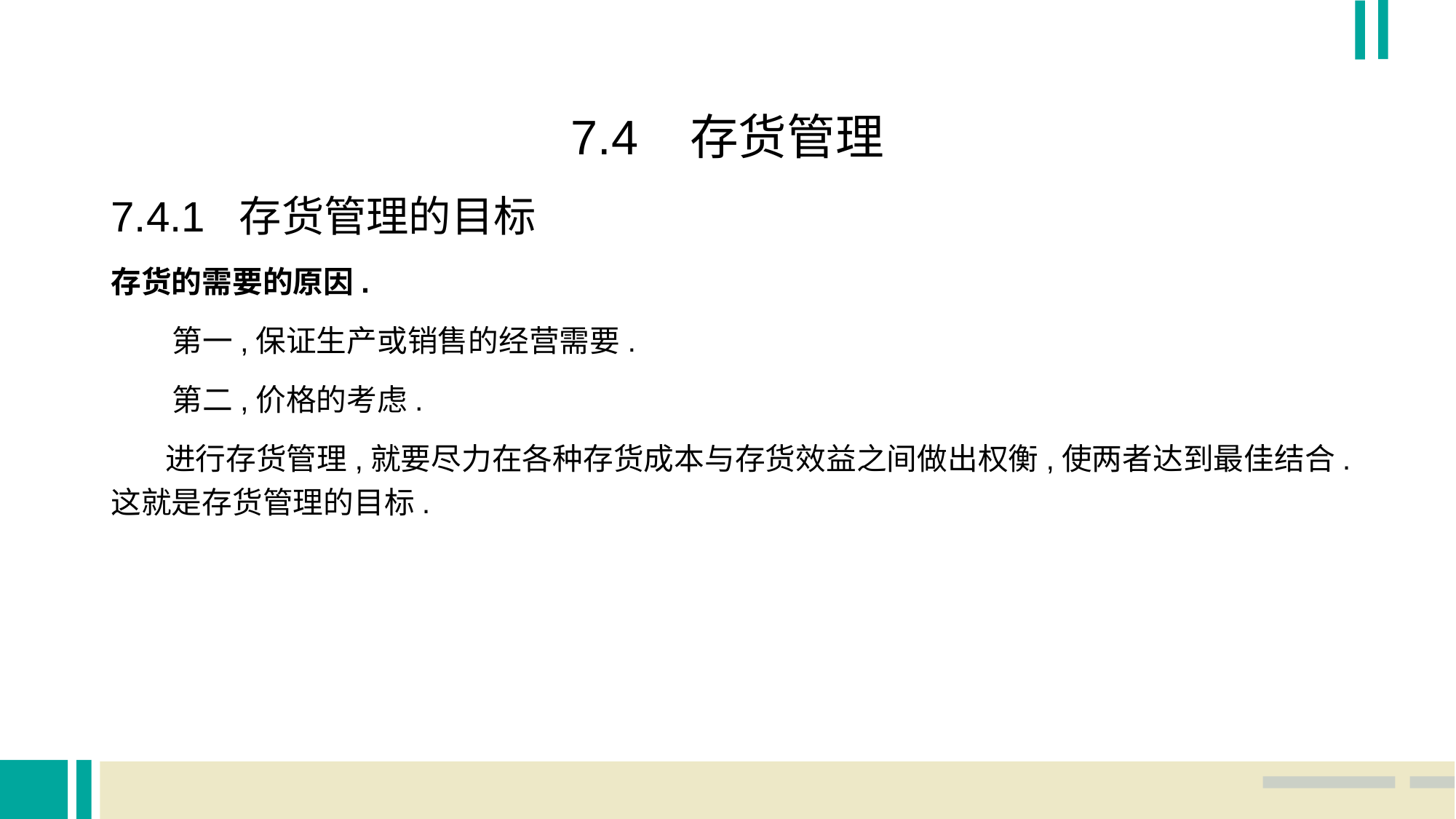

7.4   存货管理
7.4.1  存货管理的目标
存货的需要的原因.
        第一,保证生产或销售的经营需要.
        第二,价格的考虑.
       进行存货管理,就要尽力在各种存货成本与存货效益之间做出权衡,使两者达到最佳结合.这就是存货管理的目标.